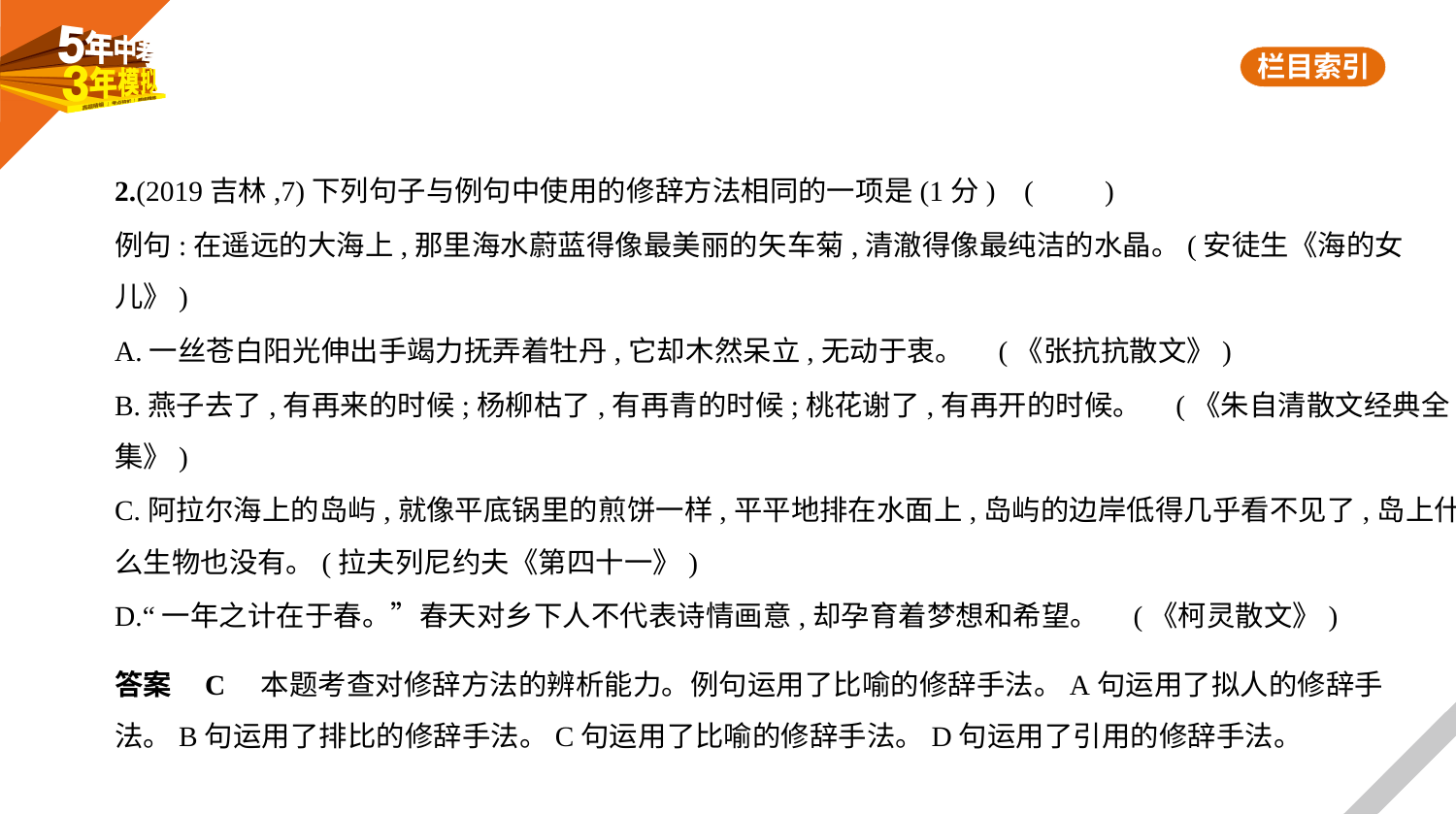

2.(2019吉林,7)下列句子与例句中使用的修辞方法相同的一项是(1分) (　　)
例句:在遥远的大海上,那里海水蔚蓝得像最美丽的矢车菊,清澈得像最纯洁的水晶。(安徒生《海的女
儿》)
A.一丝苍白阳光伸出手竭力抚弄着牡丹,它却木然呆立,无动于衷。 (《张抗抗散文》)
B.燕子去了,有再来的时候;杨柳枯了,有再青的时候;桃花谢了,有再开的时候。 (《朱自清散文经典全
集》)
C.阿拉尔海上的岛屿,就像平底锅里的煎饼一样,平平地排在水面上,岛屿的边岸低得几乎看不见了,岛上什
么生物也没有。(拉夫列尼约夫《第四十一》)
D.“一年之计在于春。”春天对乡下人不代表诗情画意,却孕育着梦想和希望。 (《柯灵散文》)
答案    C　本题考查对修辞方法的辨析能力。例句运用了比喻的修辞手法。A句运用了拟人的修辞手
法。B句运用了排比的修辞手法。C句运用了比喻的修辞手法。D句运用了引用的修辞手法。